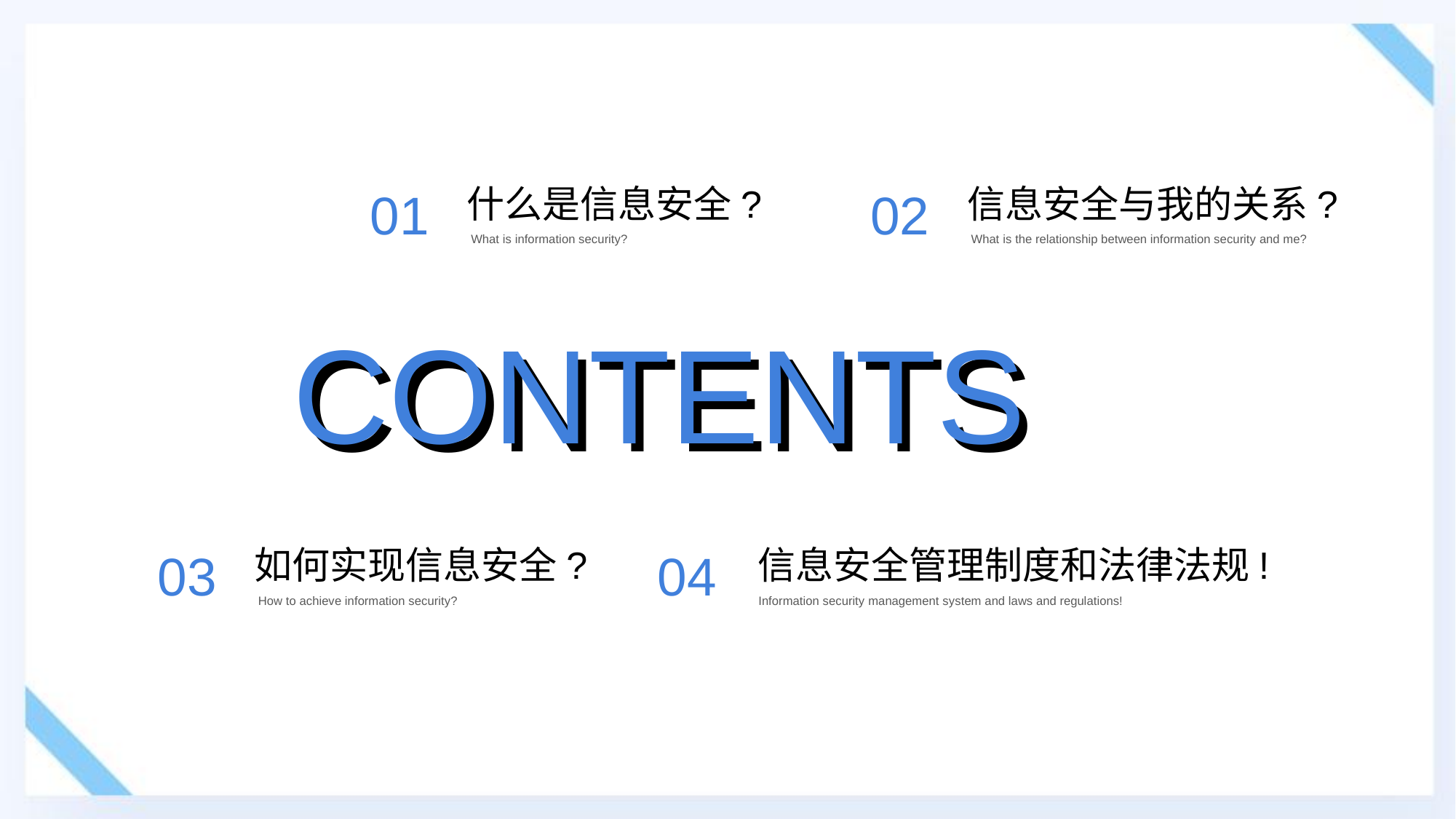

01
什么是信息安全?
02
信息安全与我的关系?
What is information security?
What is the relationship between information security and me?
CONTENTS
CONTENTS
03
如何实现信息安全?
04
信息安全管理制度和法律法规!
How to achieve information security?
Information security management system and laws and regulations!